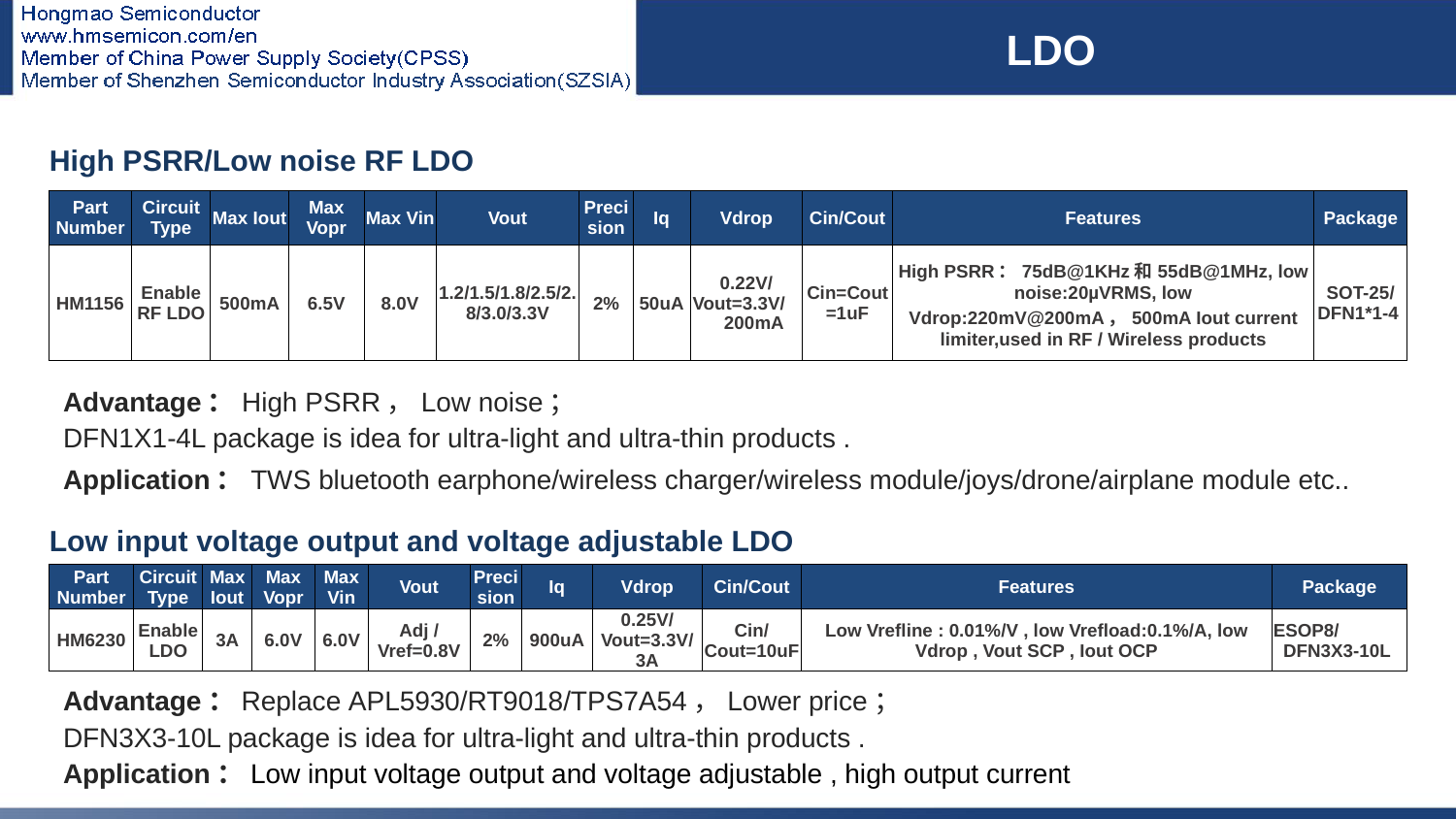

LDO
| High PSRR/Low noise RF LDO |  |  |  |  |  |  |  |  |  |  |  |
| --- | --- | --- | --- | --- | --- | --- | --- | --- | --- | --- | --- |
| Part Number | Circuit Type | Max Iout | Max Vopr | Max Vin | Vout | Precision | Iq | Vdrop | Cin/Cout | Features | Package |
| HM1156 | Enable RF LDO | 500mA | 6.5V | 8.0V | 1.2/1.5/1.8/2.5/2.8/3.0/3.3V | 2% | 50uA | 0.22V/ Vout=3.3V/ 200mA | Cin=Cout=1uF | High PSRR：75dB@1KHz和55dB@1MHz, low noise:20µVRMS, low Vdrop:220mV@200mA，500mA Iout current limiter,used in RF / Wireless products | SOT-25/ DFN1\*1-4 |
# LDO
Advantage：High PSRR，Low noise；
DFN1X1-4L package is idea for ultra-light and ultra-thin products .
Application：TWS bluetooth earphone/wireless charger/wireless module/joys/drone/airplane module etc..
| Low input voltage output and voltage adjustable LDO |  |  |  |  |  |  |  |  |  |  |  |
| --- | --- | --- | --- | --- | --- | --- | --- | --- | --- | --- | --- |
| Part Number | Circuit Type | Max Iout | Max Vopr | Max Vin | Vout | Precision | Iq | Vdrop | Cin/Cout | Features | Package |
| HM6230 | Enable LDO | 3A | 6.0V | 6.0V | Adj / Vref=0.8V | 2% | 900uA | 0.25V/Vout=3.3V/3A | Cin/Cout=10uF | Low Vrefline : 0.01%/V , low Vrefload:0.1%/A, low Vdrop , Vout SCP , Iout OCP | ESOP8/ DFN3X3-10L |
Advantage：Replace APL5930/RT9018/TPS7A54，Lower price；
DFN3X3-10L package is idea for ultra-light and ultra-thin products .
Application：Low input voltage output and voltage adjustable , high output current